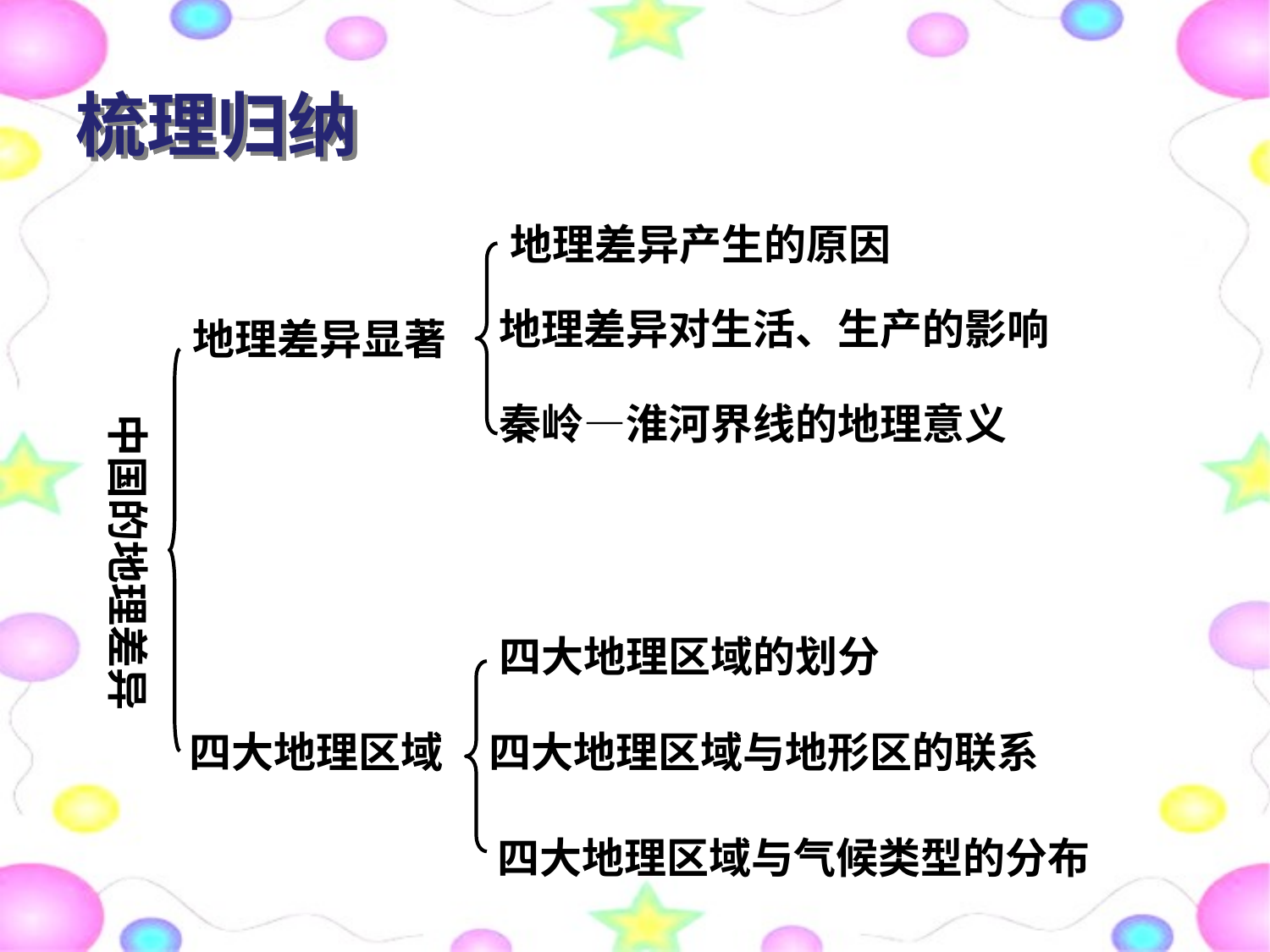

梳理归纳
地理差异产生的原因

地理差异对生活、生产的影响
地理差异显著

秦岭—淮河界线的地理意义
中国的地理差异
四大地理区域的划分

四大地理区域
四大地理区域与地形区的联系
四大地理区域与气候类型的分布